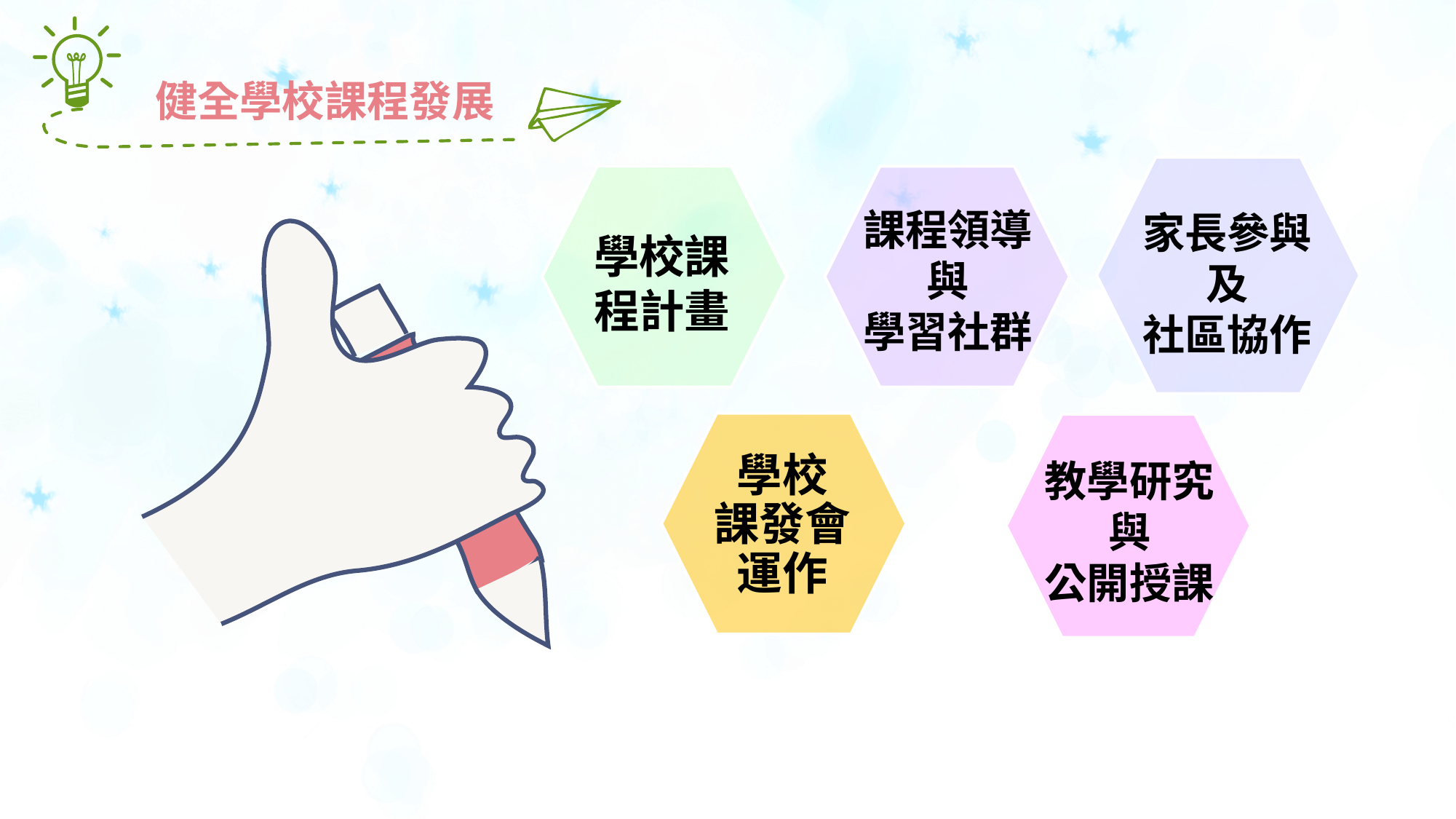

健全學校課程發展

家長參與及
社區協作

學校課程計畫

課程領導與
學習社群

學校
課發會運作

教學研究與
公開授課